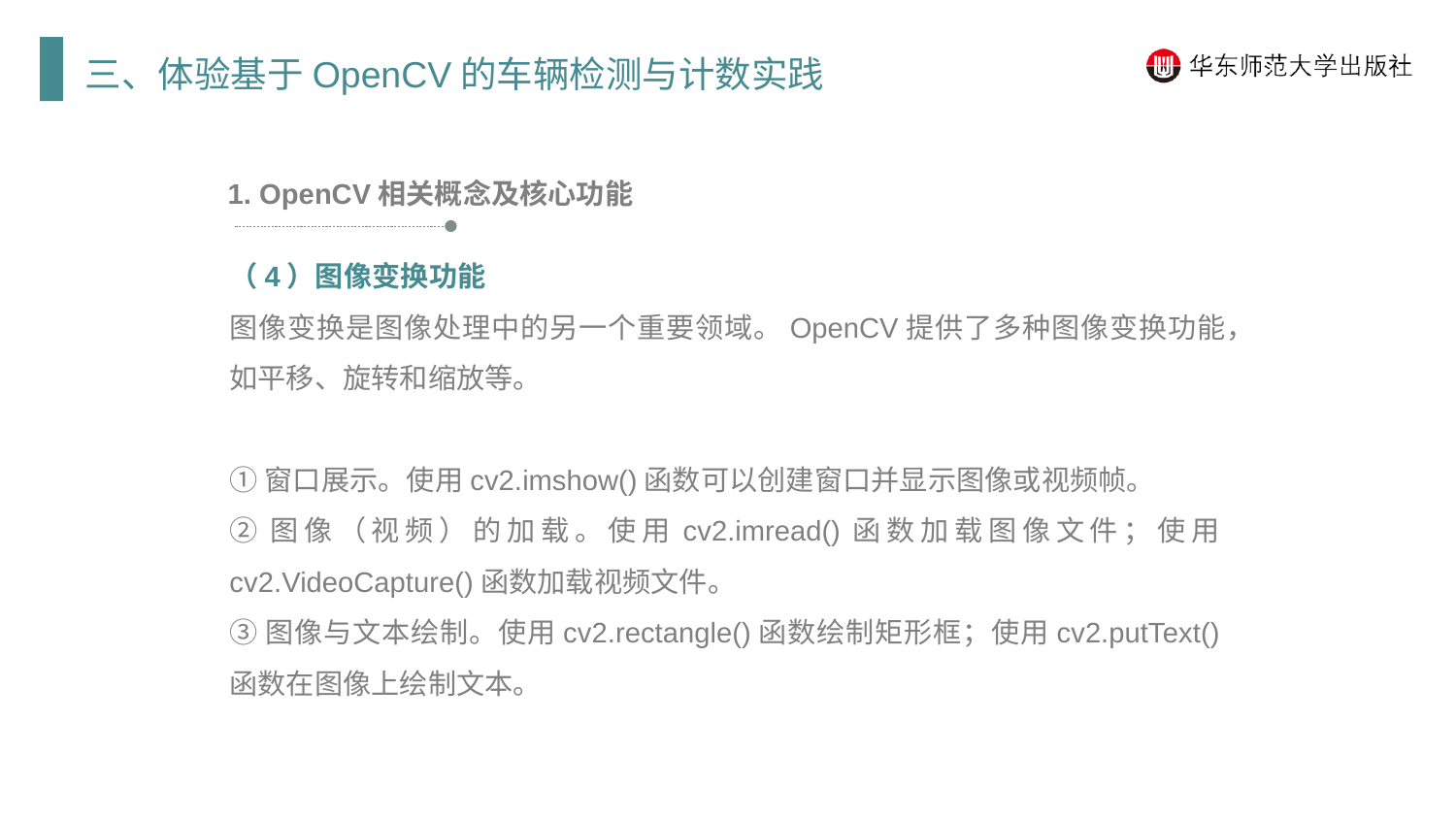

三、体验基于OpenCV的车辆检测与计数实践
1. OpenCV相关概念及核心功能
（4）图像变换功能
图像变换是图像处理中的另一个重要领域。OpenCV提供了多种图像变换功能，如平移、旋转和缩放等。

①窗口展示。使用cv2.imshow()函数可以创建窗口并显示图像或视频帧。
②图像（视频）的加载。使用cv2.imread()函数加载图像文件；使用cv2.VideoCapture()函数加载视频文件。
③图像与文本绘制。使用cv2.rectangle()函数绘制矩形框；使用cv2.putText()函数在图像上绘制文本。